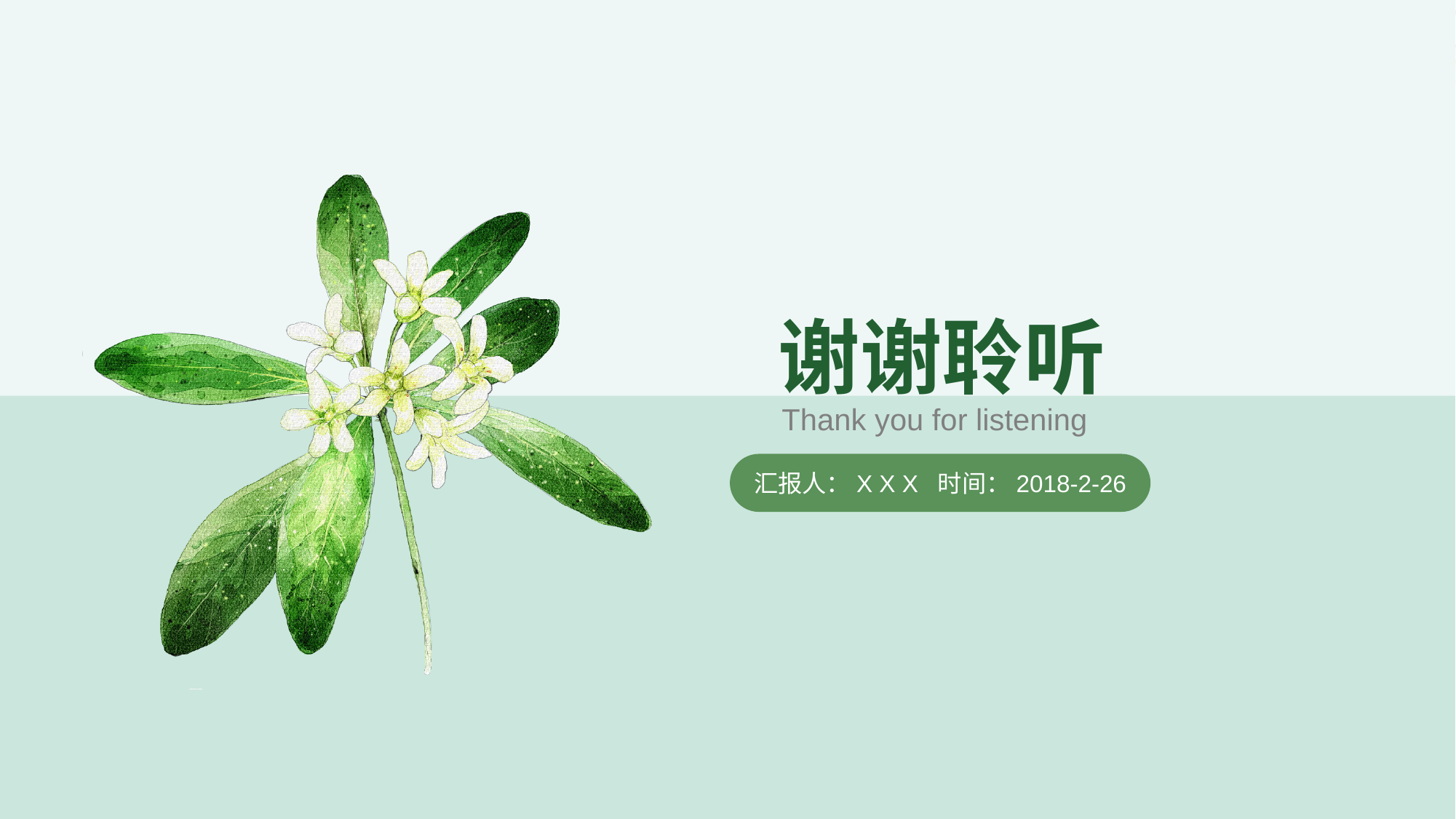

谢谢聆听
Thank you for listening

汇报人：X X X  时间：2018-2-26